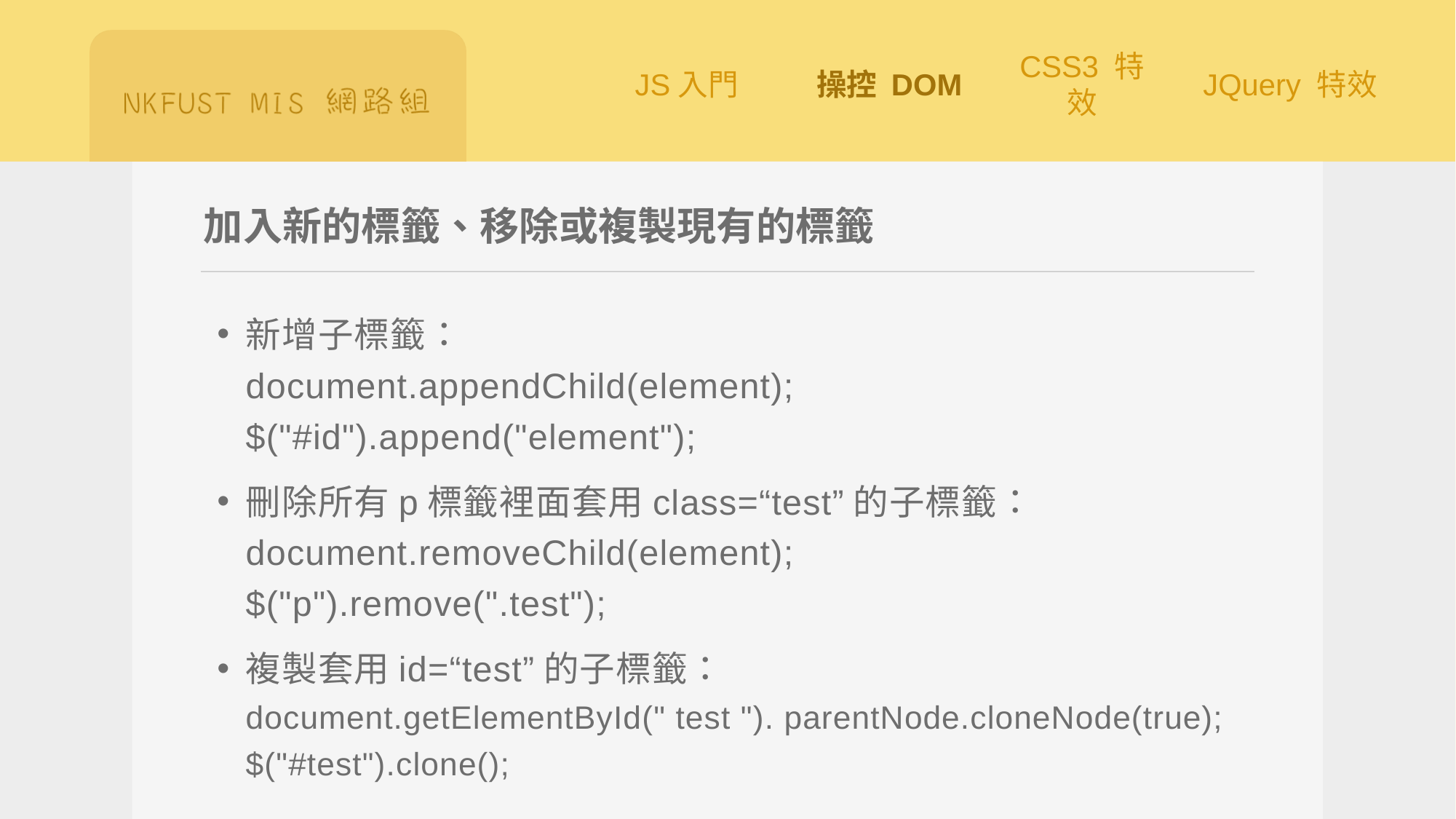

# 加入新的標籤、移除或複製現有的標籤
新增子標籤：
document.appendChild(element);
$("#id").append("element");
刪除所有p標籤裡面套用class=“test”的子標籤：
document.removeChild(element);
$("p").remove(".test");
複製套用id=“test”的子標籤：
document.getElementById(" test "). parentNode.cloneNode(true);
$("#test").clone();